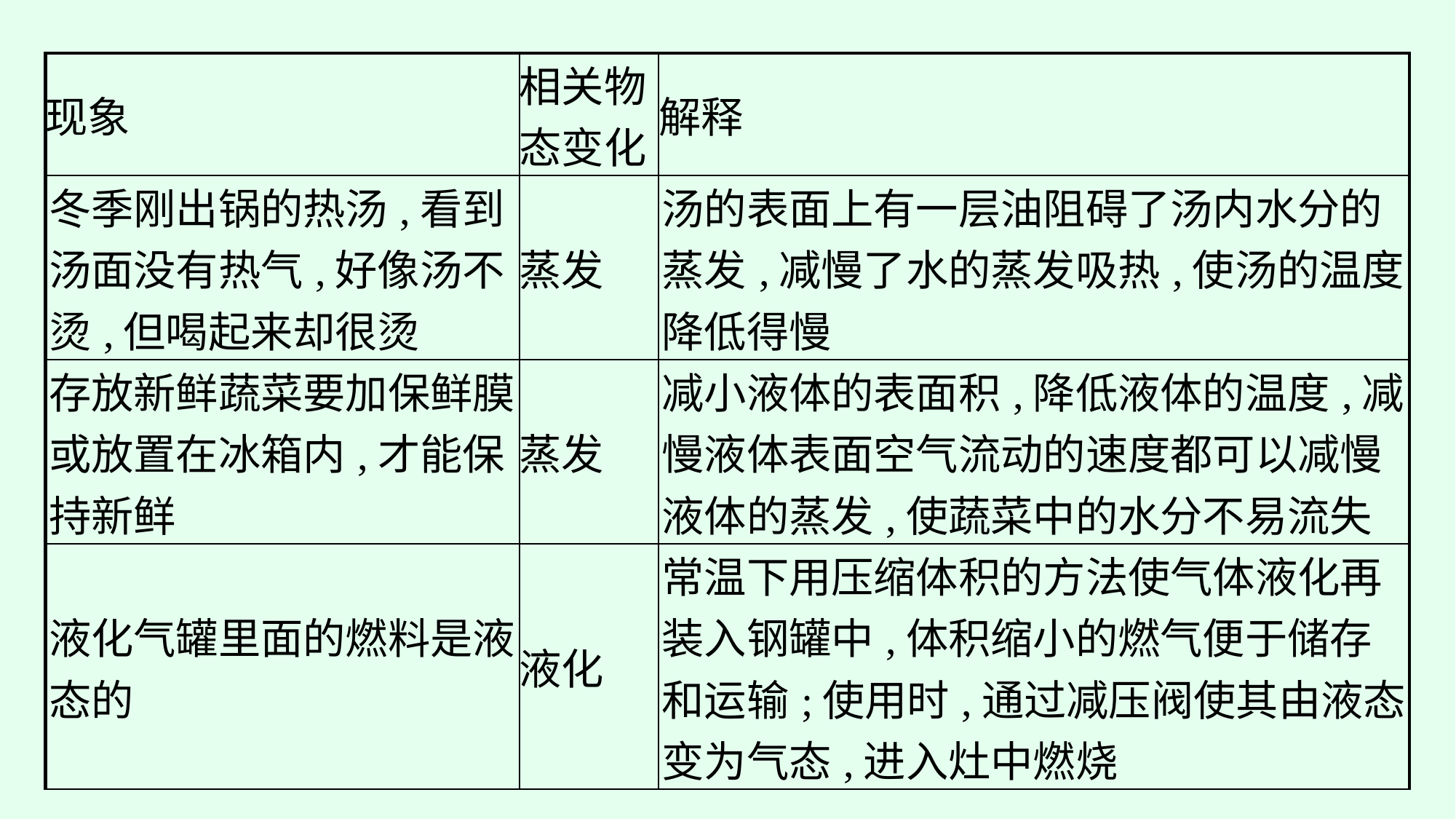

| 现象 | 相关物态变化 | 解释 |
| --- | --- | --- |
| 冬季刚出锅的热汤,看到汤面没有热气,好像汤不烫,但喝起来却很烫 | 蒸发 | 汤的表面上有一层油阻碍了汤内水分的蒸发,减慢了水的蒸发吸热,使汤的温度降低得慢 |
| 存放新鲜蔬菜要加保鲜膜或放置在冰箱内,才能保持新鲜 | 蒸发 | 减小液体的表面积,降低液体的温度,减慢液体表面空气流动的速度都可以减慢液体的蒸发,使蔬菜中的水分不易流失 |
| 液化气罐里面的燃料是液态的 | 液化 | 常温下用压缩体积的方法使气体液化再装入钢罐中,体积缩小的燃气便于储存和运输;使用时,通过减压阀使其由液态变为气态,进入灶中燃烧 |